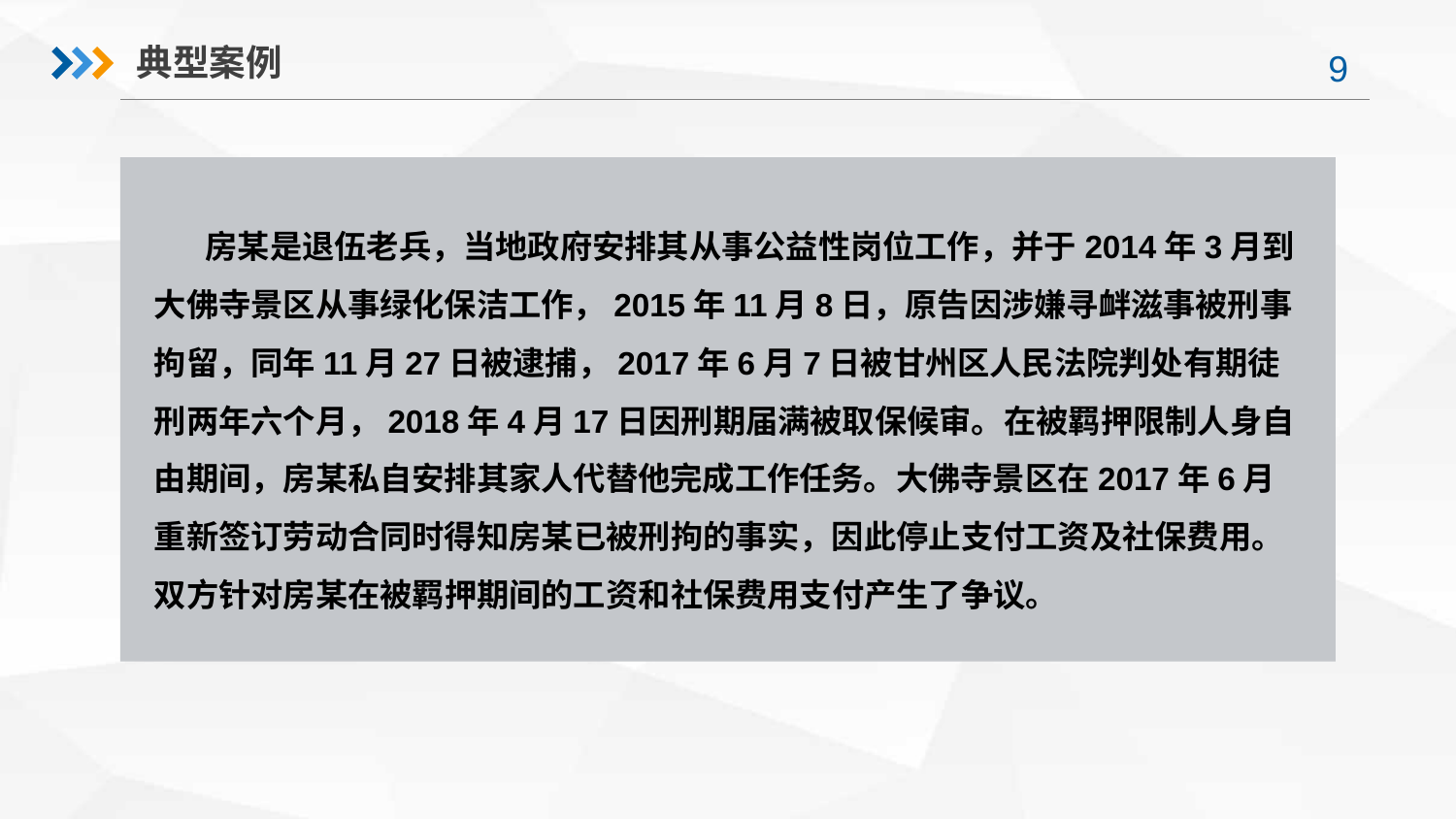

典型案例

      房某是退伍老兵，当地政府安排其从事公益性岗位工作，并于2014年3月到大佛寺景区从事绿化保洁工作，2015年11月8日，原告因涉嫌寻衅滋事被刑事拘留，同年11月27日被逮捕，2017年6月7日被甘州区人民法院判处有期徒刑两年六个月，2018年4月17日因刑期届满被取保候审。在被羁押限制人身自由期间，房某私自安排其家人代替他完成工作任务。大佛寺景区在2017年6月重新签订劳动合同时得知房某已被刑拘的事实，因此停止支付工资及社保费用。双方针对房某在被羁押期间的工资和社保费用支付产生了争议。